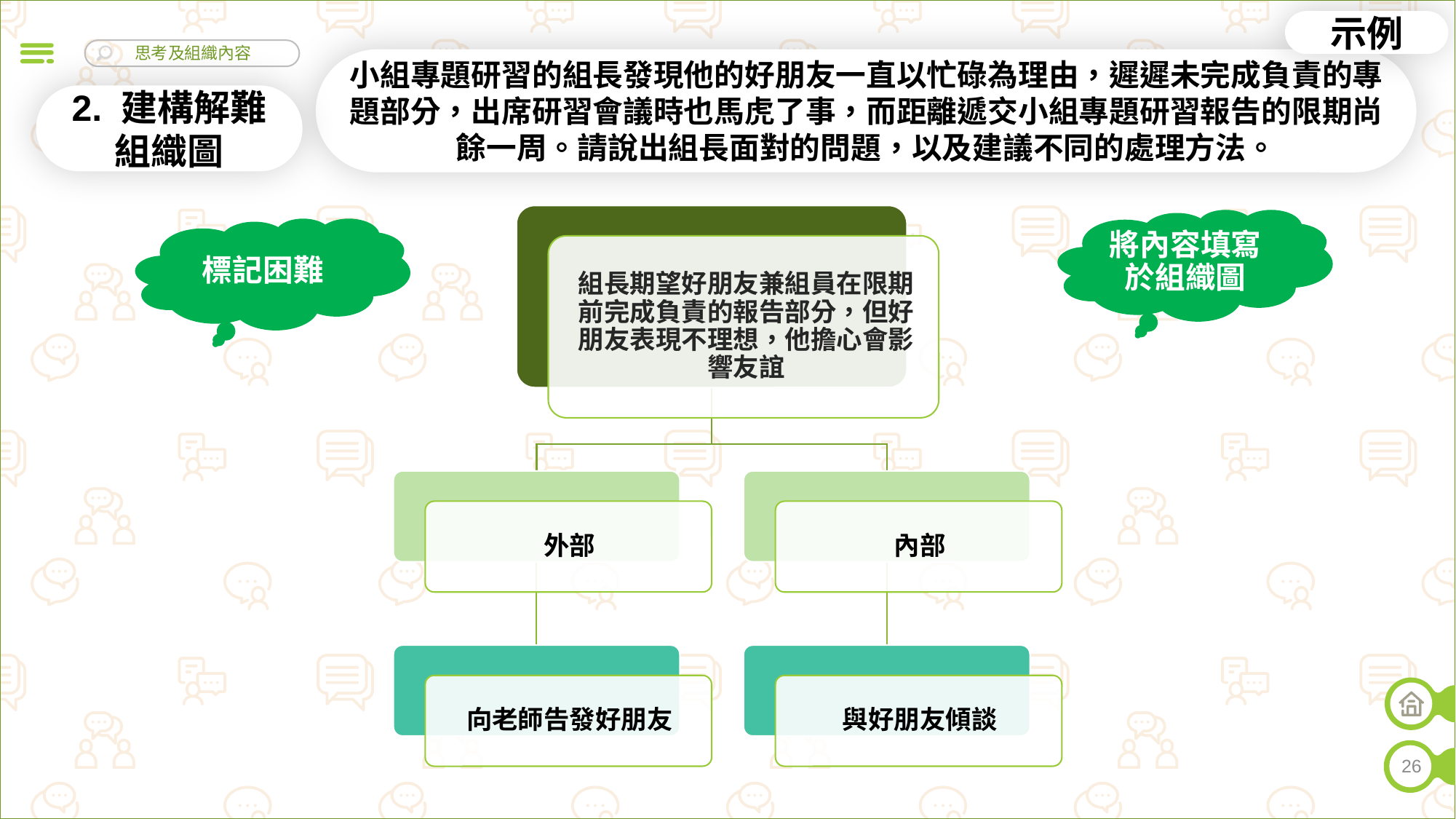

示例
小組專題研習的組長發現他的好朋友一直以忙碌為理由，遲遲未完成負責的專題部分，出席研習會議時也馬虎了事，而距離遞交小組專題研習報告的限期尚餘一周。請說出組長面對的問題，以及建議不同的處理方法。
2. 建構解難組織圖
組長期望好朋友兼組員在限期前完成負責的報告部分，但好朋友表現不理想，他擔心會影響友誼
外部
向老師告發好朋友
內部
與好朋友傾談
將內容填寫於組織圖
標記困難
26